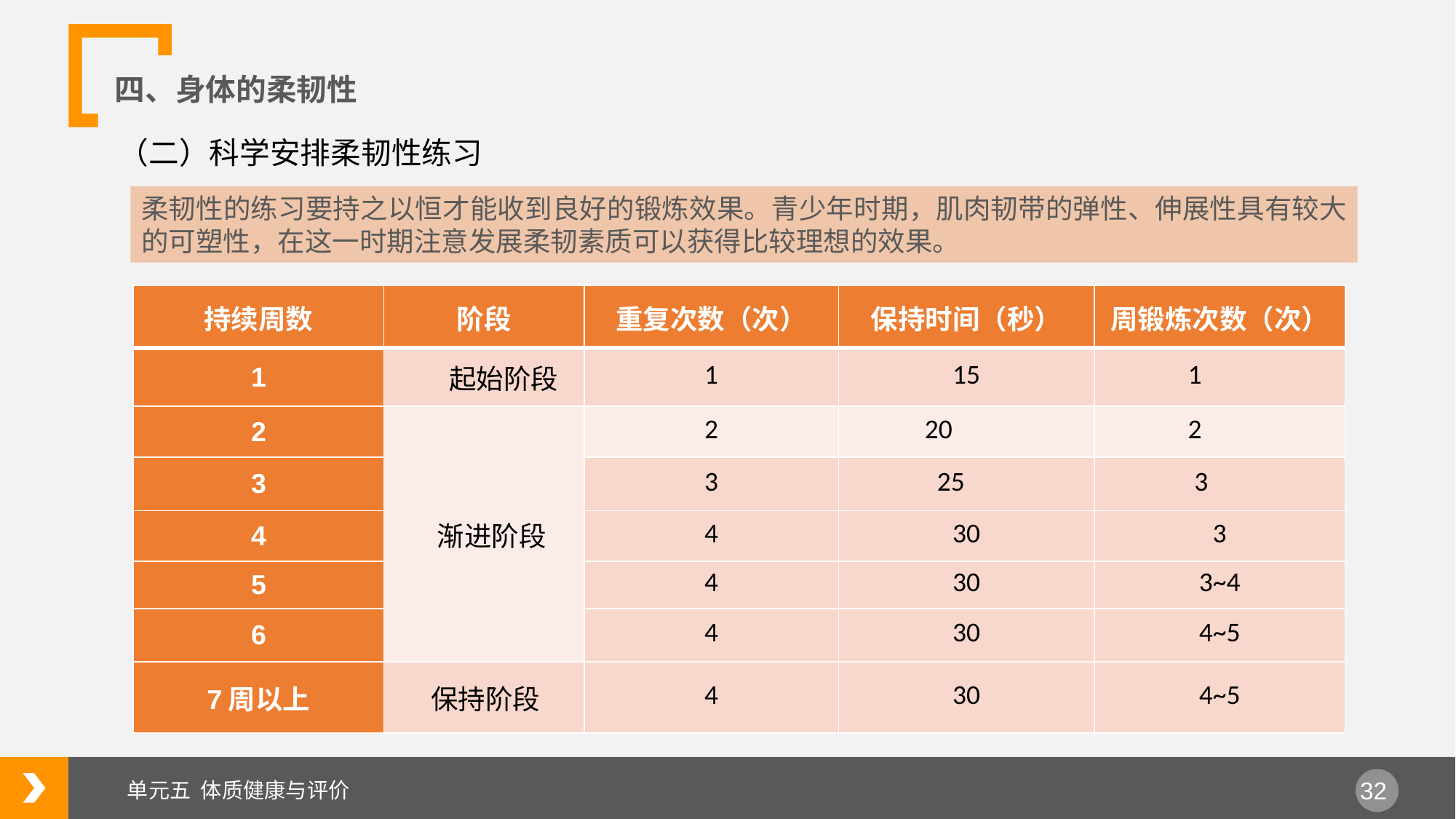

四、身体的柔韧性
（二）科学安排柔韧性练习
柔韧性的练习要持之以恒才能收到良好的锻炼效果。青少年时期，肌肉韧带的弹性、伸展性具有较大的可塑性，在这一时期注意发展柔韧素质可以获得比较理想的效果。
| 持续周数 | 阶段 | 重复次数（次） | 保持时间（秒） | 周锻炼次数（次） |
| --- | --- | --- | --- | --- |
| 1 | 起始阶段 | 1 | 15 | 1 |
| 2 | 渐进阶段 | 2 | 20 | 2 |
| 3 |  | 3 | 25 | 3 |
| 4 |  | 4 | 30 | 3 |
| 5 |  | 4 | 30 | 3~4 |
| 6 |  | 4 | 30 | 4~5 |
| 7周以上 | 保持阶段 | 4 | 30 | 4~5 |
单元五  体质健康与评价